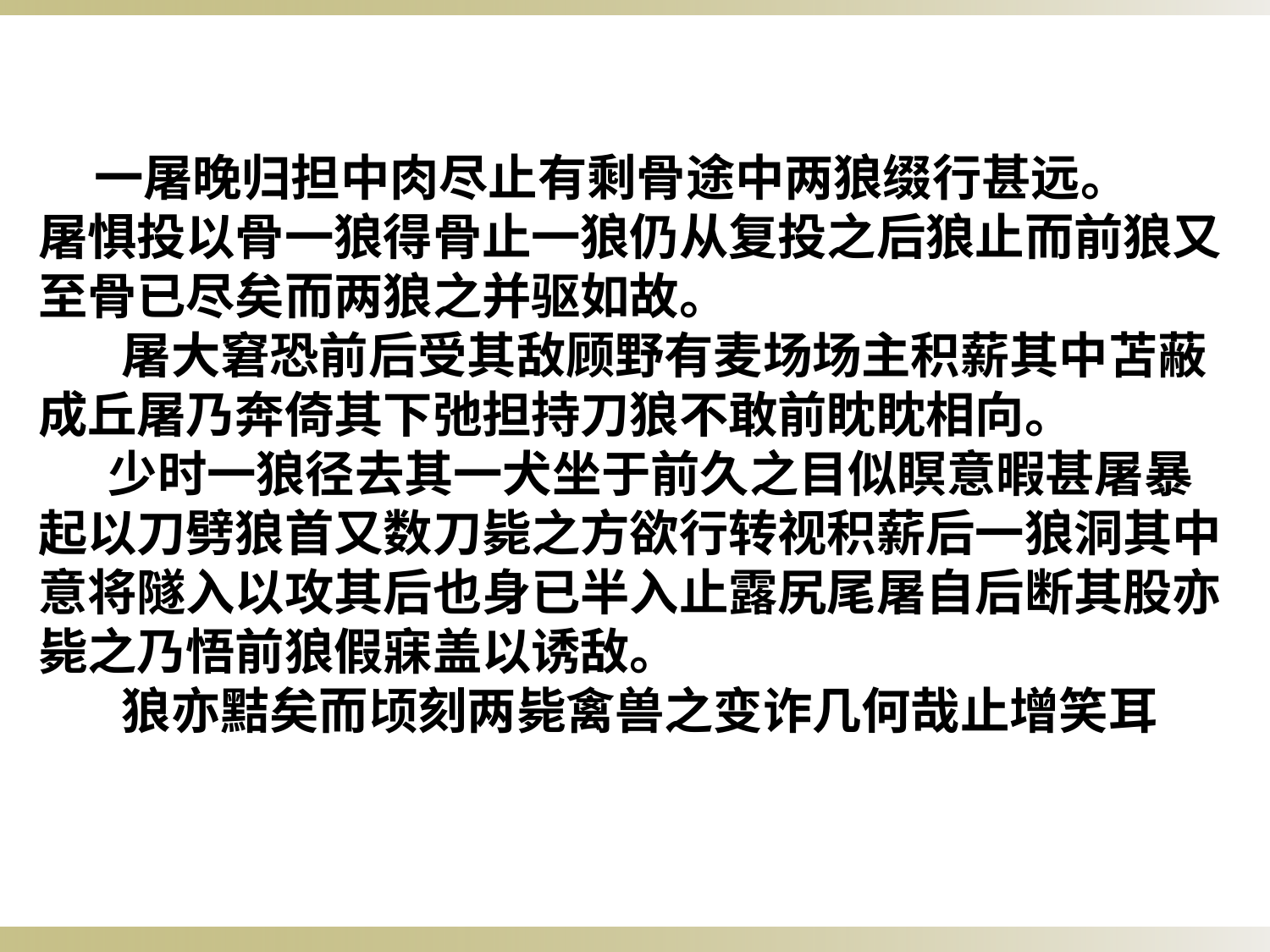

一屠晚归担中肉尽止有剩骨途中两狼缀行甚远。    屠惧投以骨一狼得骨止一狼仍从复投之后狼止而前狼又至骨已尽矣而两狼之并驱如故。
    屠大窘恐前后受其敌顾野有麦场场主积薪其中苫蔽成丘屠乃奔倚其下弛担持刀狼不敢前眈眈相向。
    少时一狼径去其一犬坐于前久之目似瞑意暇甚屠暴起以刀劈狼首又数刀毙之方欲行转视积薪后一狼洞其中意将隧入以攻其后也身已半入止露尻尾屠自后断其股亦毙之乃悟前狼假寐盖以诱敌。
    狼亦黠矣而顷刻两毙禽兽之变诈几何哉止增笑耳